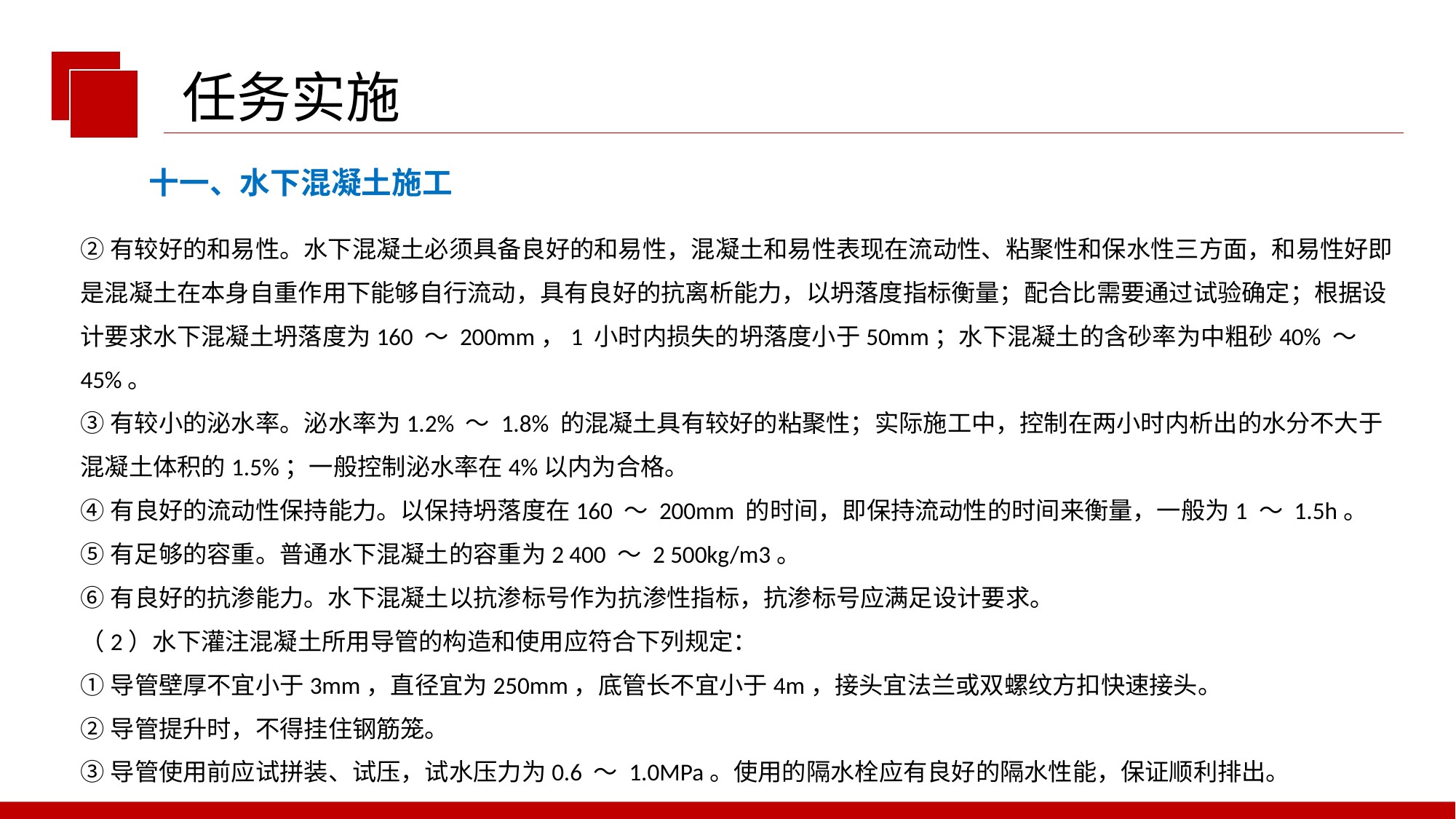

任务实施
十一、水下混凝土施工
②有较好的和易性。水下混凝土必须具备良好的和易性，混凝土和易性表现在流动性、粘聚性和保水性三方面，和易性好即是混凝土在本身自重作用下能够自行流动，具有良好的抗离析能力，以坍落度指标衡量；配合比需要通过试验确定；根据设计要求水下混凝土坍落度为160 ～ 200mm，1 小时内损失的坍落度小于50mm；水下混凝土的含砂率为中粗砂40% ～ 45%。
③有较小的泌水率。泌水率为1.2% ～ 1.8% 的混凝土具有较好的粘聚性；实际施工中，控制在两小时内析出的水分不大于混凝土体积的1.5%；一般控制泌水率在4%以内为合格。
④有良好的流动性保持能力。以保持坍落度在160 ～ 200mm 的时间，即保持流动性的时间来衡量，一般为1 ～ 1.5h。
⑤有足够的容重。普通水下混凝土的容重为2 400 ～ 2 500kg/m3。
⑥有良好的抗渗能力。水下混凝土以抗渗标号作为抗渗性指标，抗渗标号应满足设计要求。
（2）水下灌注混凝土所用导管的构造和使用应符合下列规定：
①导管壁厚不宜小于3mm，直径宜为250mm，底管长不宜小于4m，接头宜法兰或双螺纹方扣快速接头。
②导管提升时，不得挂住钢筋笼。
③导管使用前应试拼装、试压，试水压力为0.6 ～ 1.0MPa。使用的隔水栓应有良好的隔水性能，保证顺利排出。